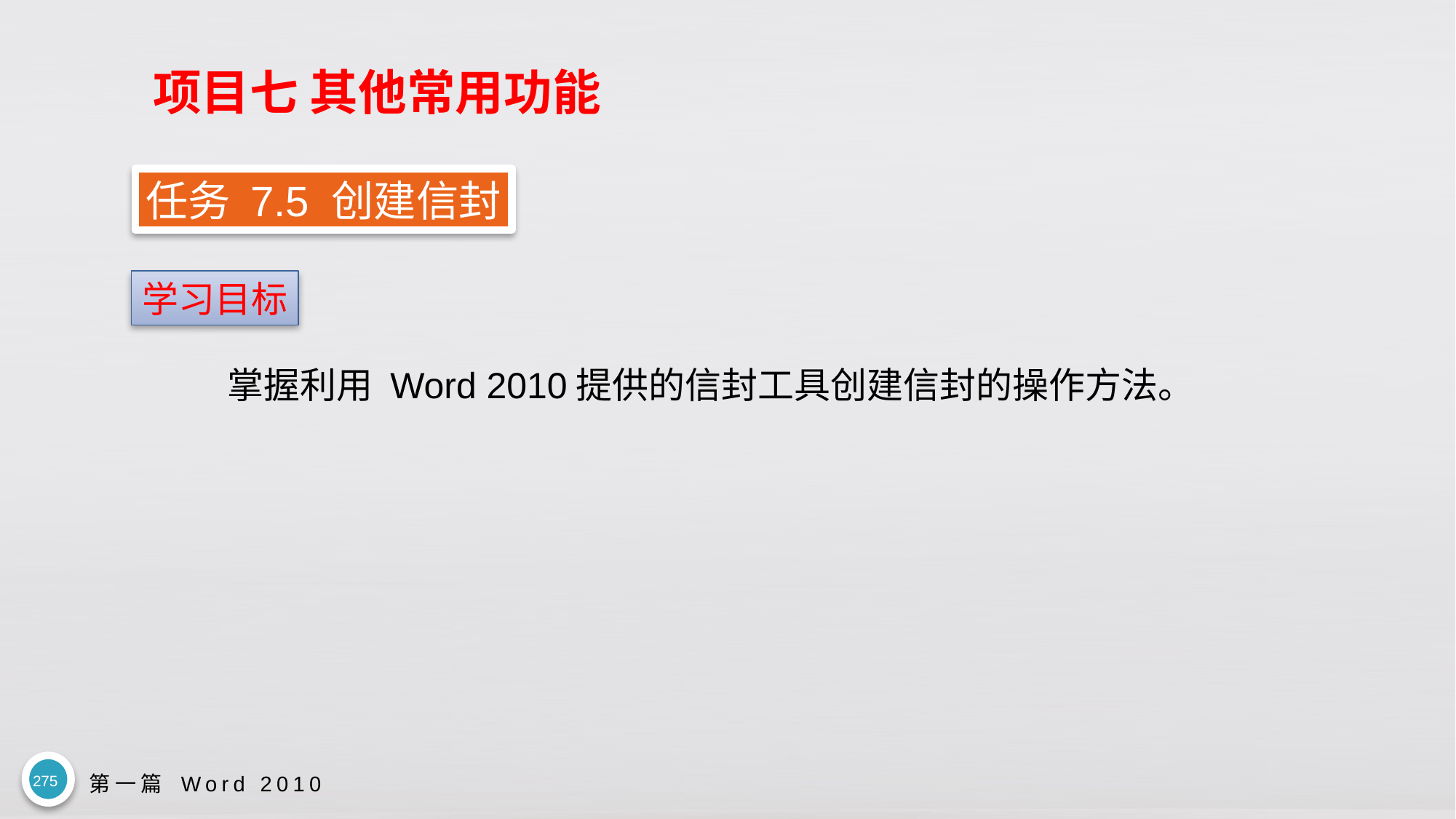

# 项目七 其他常用功能
任务 7.5 创建信封
学习目标
掌握利用 Word 2010提供的信封工具创建信封的操作方法。
275